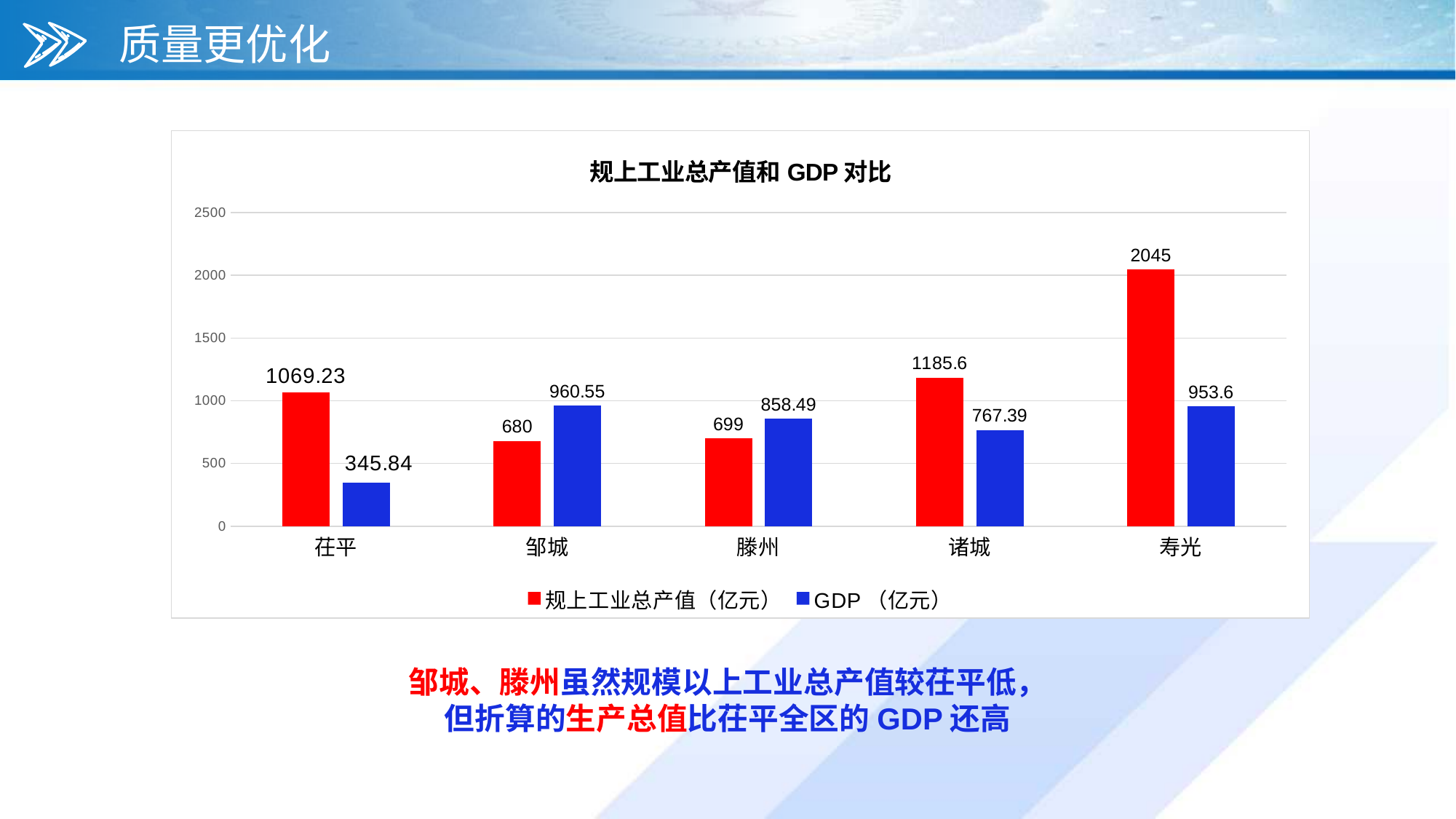

质量更优化

### Chart: 规上工业总产值和GDP对比

| Category | 规上工业总产值（亿元） | GDP（亿元） |
|---|---|---|
| 茌平 | 1069.23 | 345.84 |
| 邹城 | 680.0 | 960.55 |
| 滕州 | 699.0 | 858.49 |
| 诸城 | 1185.6 | 767.39 |
| 寿光 | 2045.0 | 953.6 |
YOUR TITLE
YOUR TITLE
邹城、滕州虽然规模以上工业总产值较茌平低，
但折算的生产总值比茌平全区的GDP还高